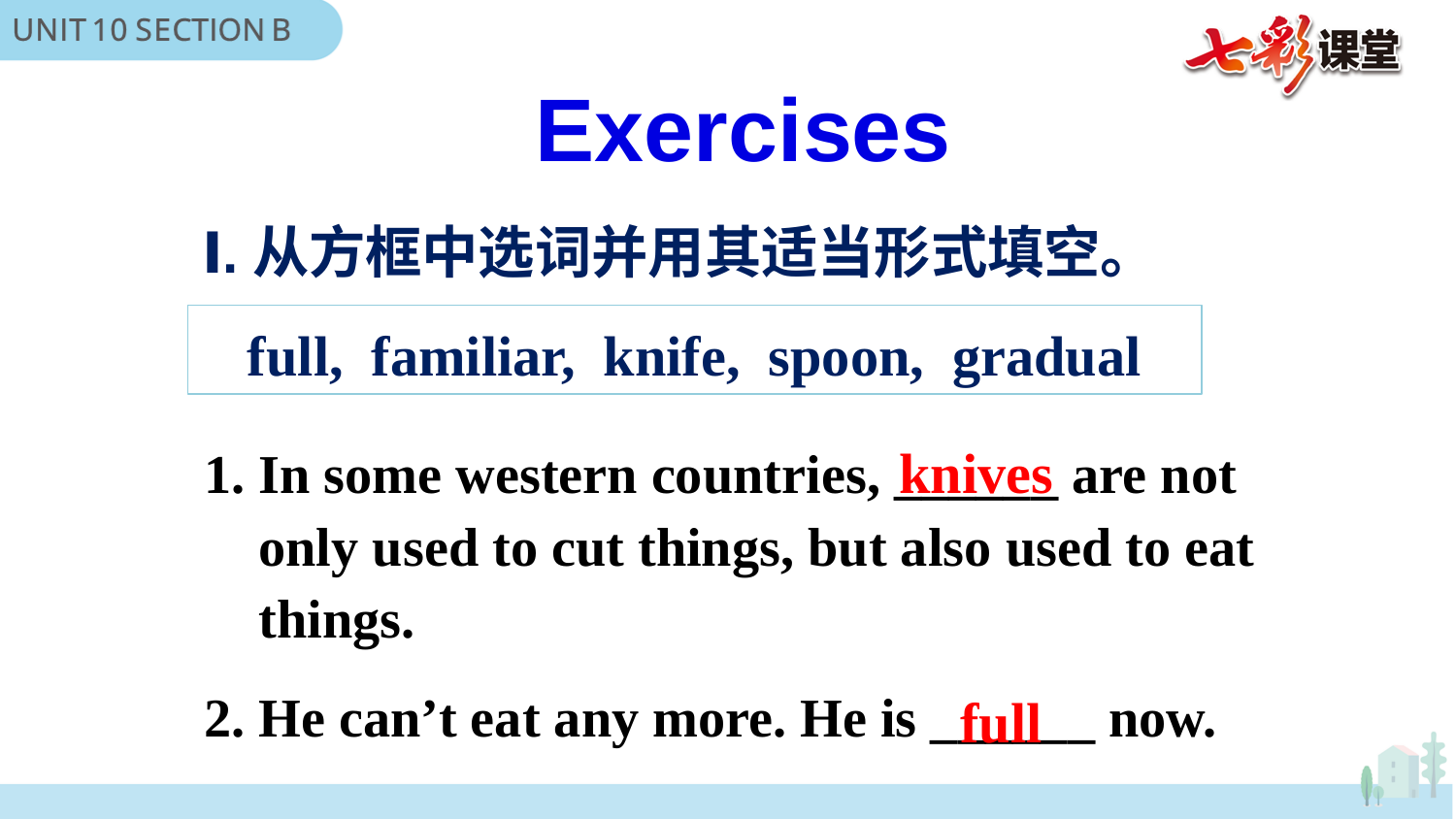

Exercises
Ⅰ.从方框中选词并用其适当形式填空。
full,  familiar,  knife,  spoon,  gradual
In some western countries, ______ are not only used to cut things, but also used to eat things.
2. He can’t eat any more. He is ______ now.
knives
full